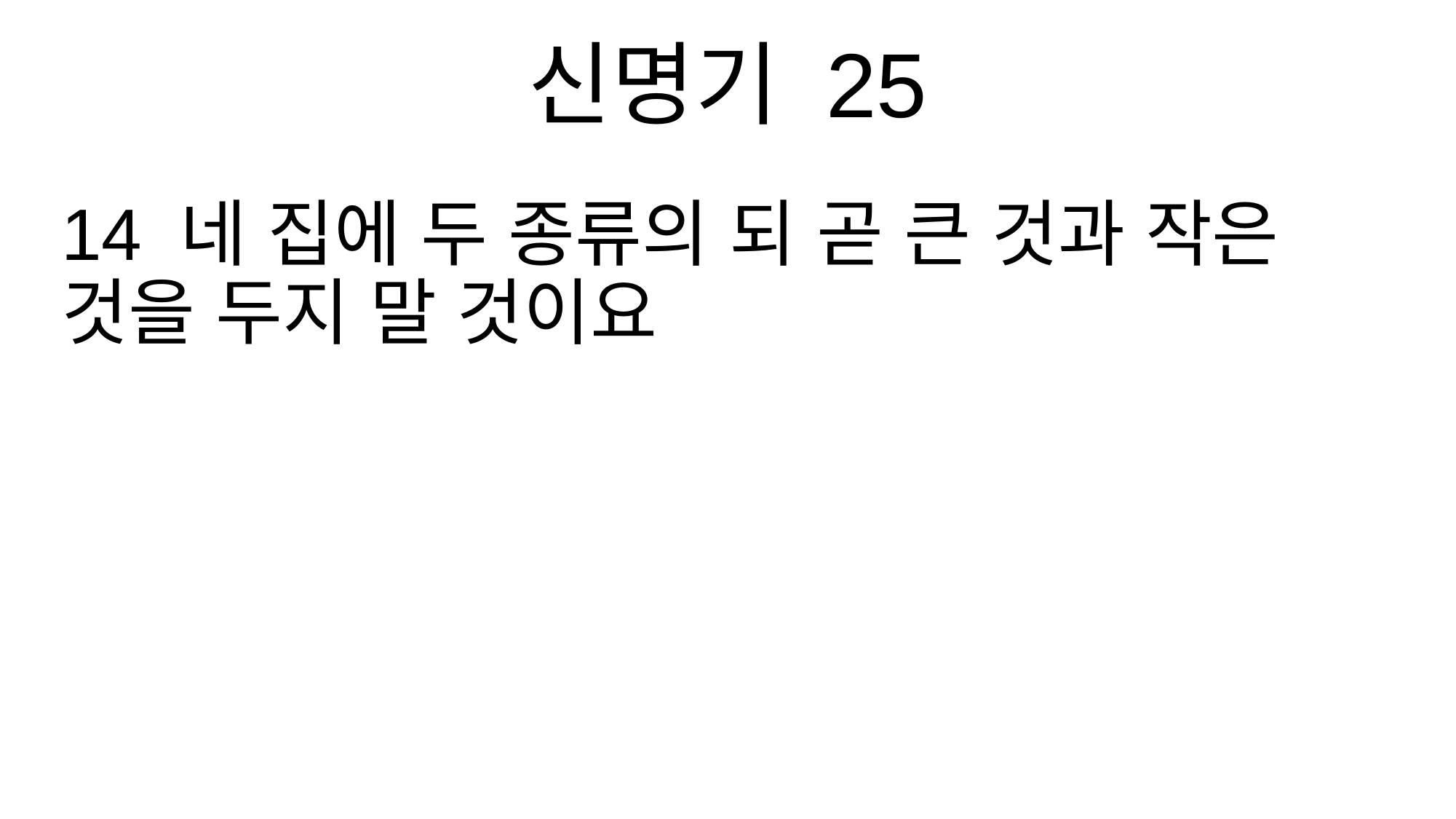

신명기 25
14 네 집에 두 종류의 되 곧 큰 것과 작은 것을 두지 말 것이요